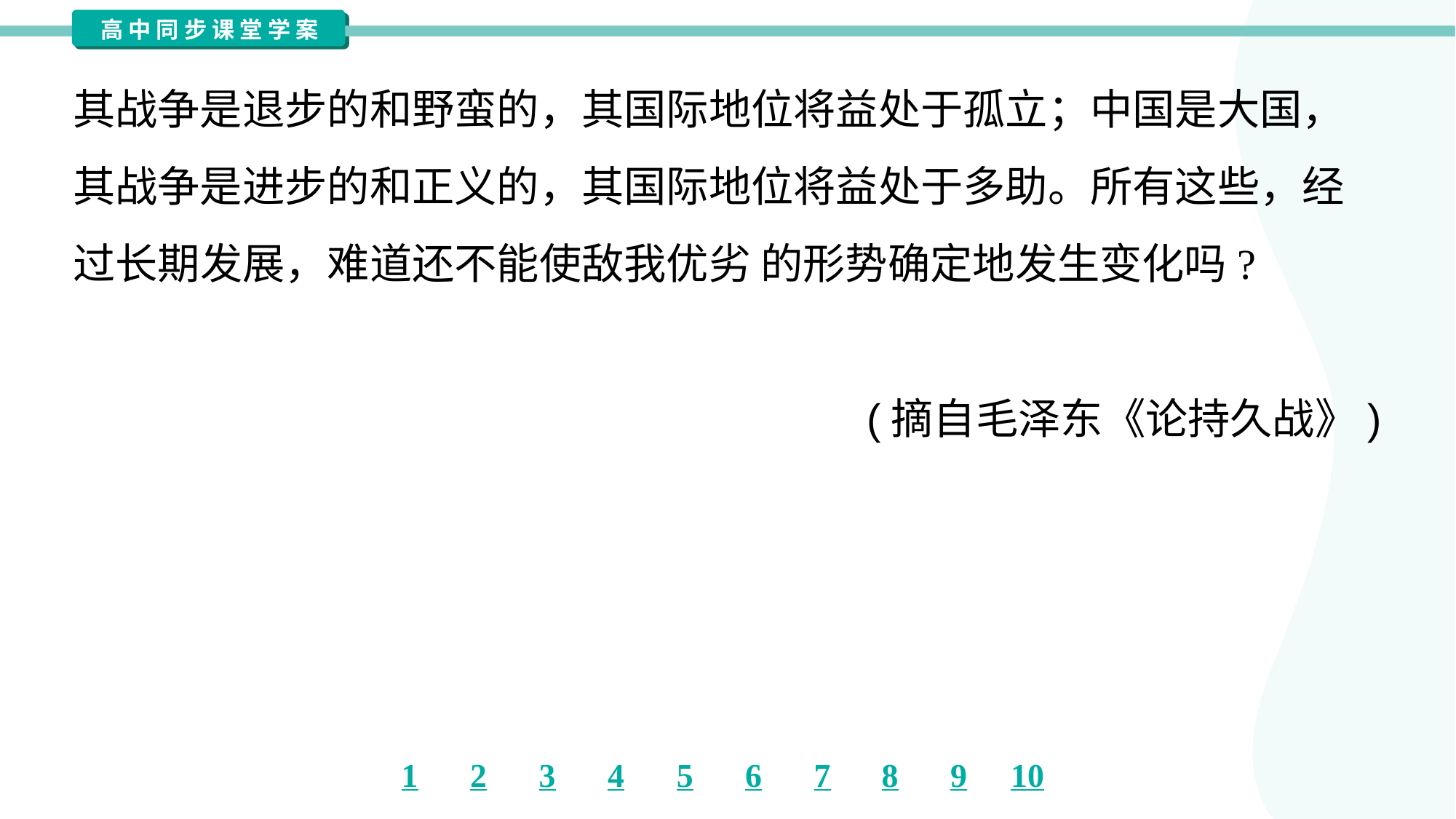

其战争是退步的和野蛮的，其国际地位将益处于孤立；中国是大国，
其战争是进步的和正义的，其国际地位将益处于多助。所有这些，经
过长期发展，难道还不能使敌我优劣 的形势确定地发生变化吗?

(摘自毛泽东《论持久战》)